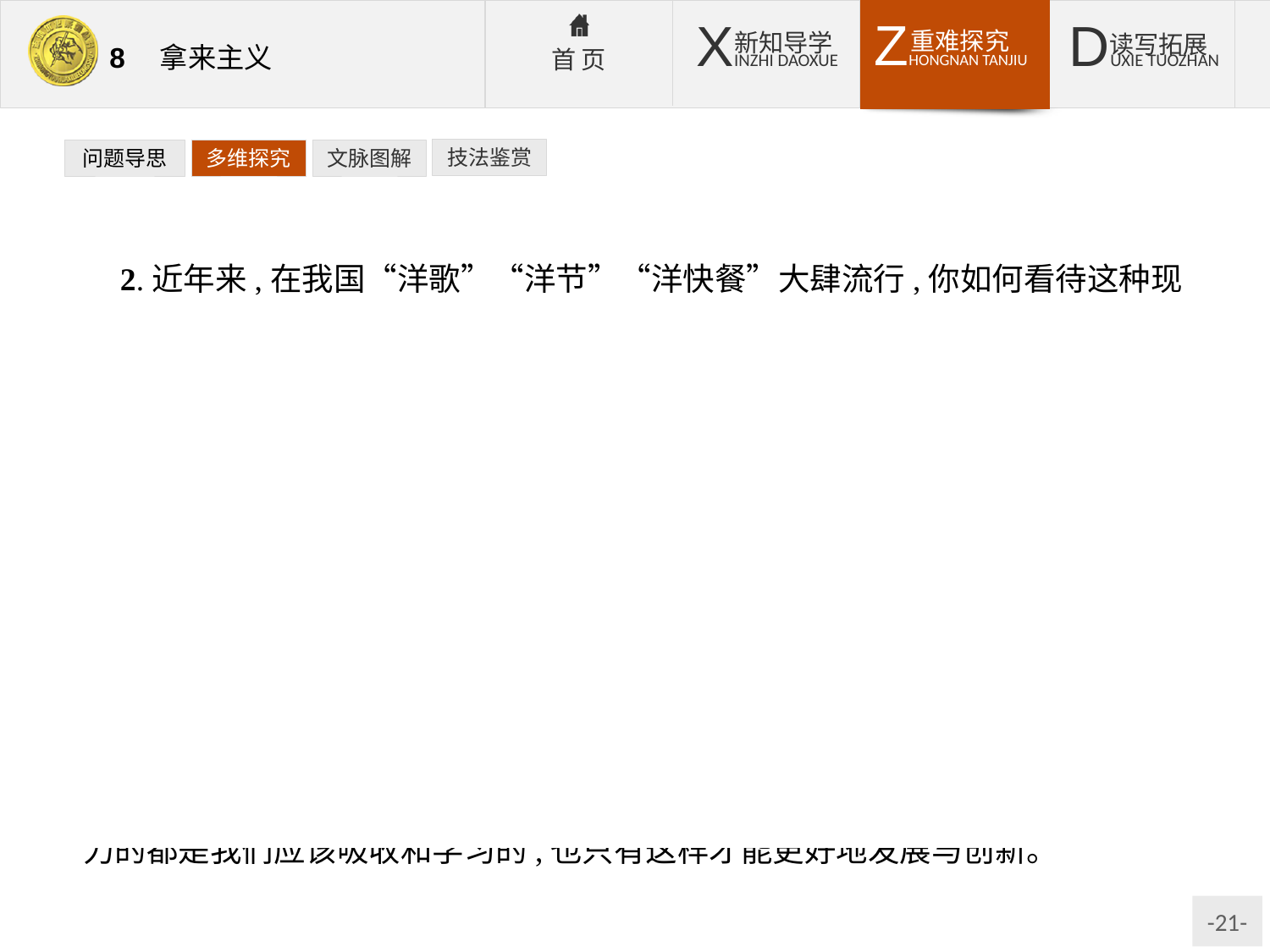

技法鉴赏
问题导思
多维探究
文脉图解
2.近年来,在我国“洋歌”“洋节”“洋快餐”大肆流行,你如何看待这种现象?
提示:观点一:随着我国改革开放的深入发展,外国的物质和文化产品越来越多地出现在我们的生活当中,直接或间接地影响着我们的思想、道德和价值观念。我们需要提高区分、鉴别的能力。
观点二:文化上的腐蚀是一种比起枪炮征服更具有危害性的侵略。有些“洋歌”“洋节”“洋快餐”宣扬的理念与中华民族的传统美德是不相符的,不要一味模仿、接受。
观点三:我们要对外来文化抱有宽容的态度,要批判地吸收借鉴,我们传统中落后的观念要抛弃,外来文化中有益的东西要吸收。正如鲁迅所讲,只要有生命力的都是我们应该吸收和学习的,也只有这样才能更好地发展与创新。